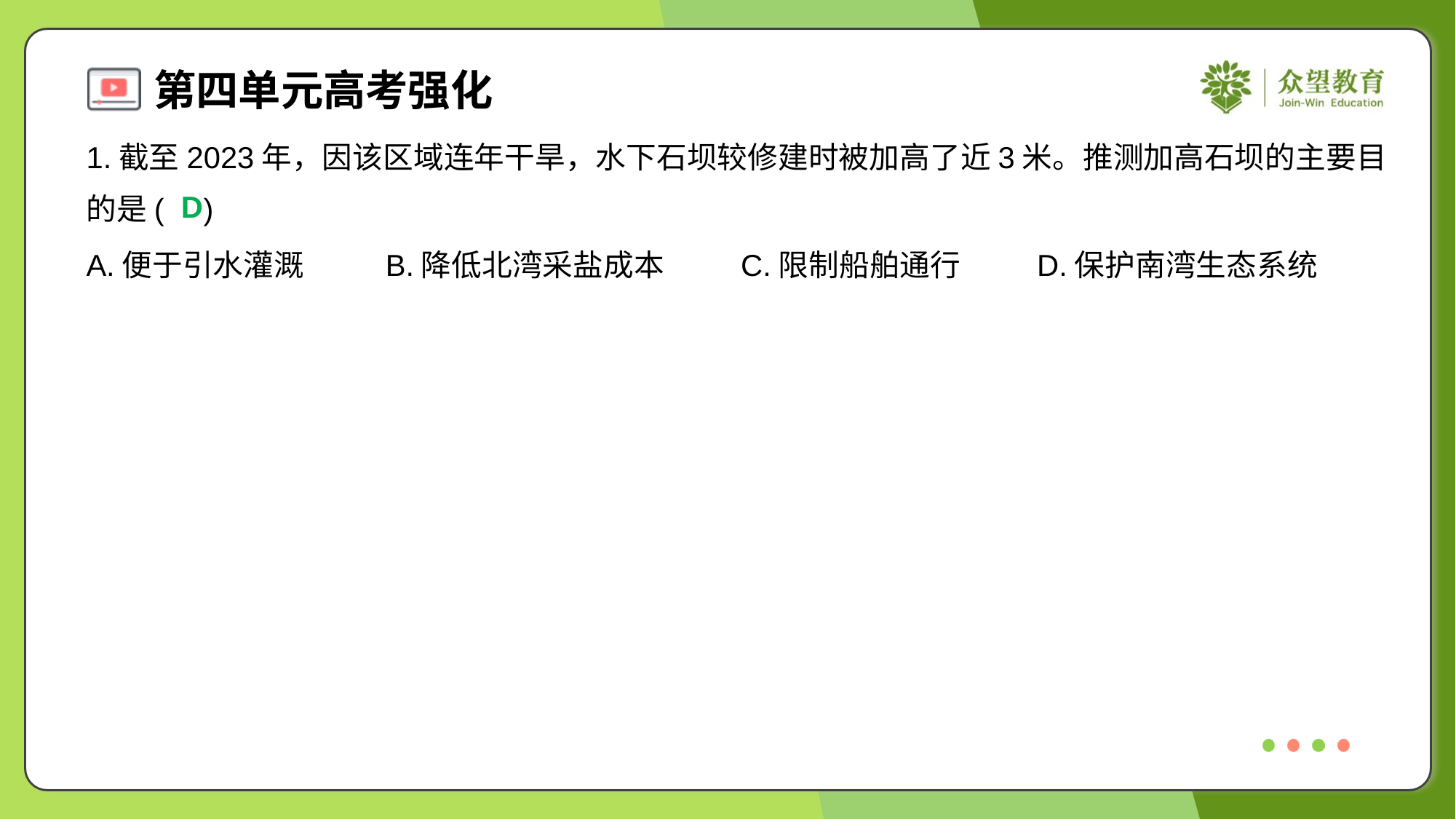

1.截至2023年，因该区域连年干旱，水下石坝较修建时被加高了近3米。推测加高石坝的主要目
的是(     )
D
A.便于引水灌溉	B.降低北湾采盐成本	C.限制船舶通行	D.保护南湾生态系统